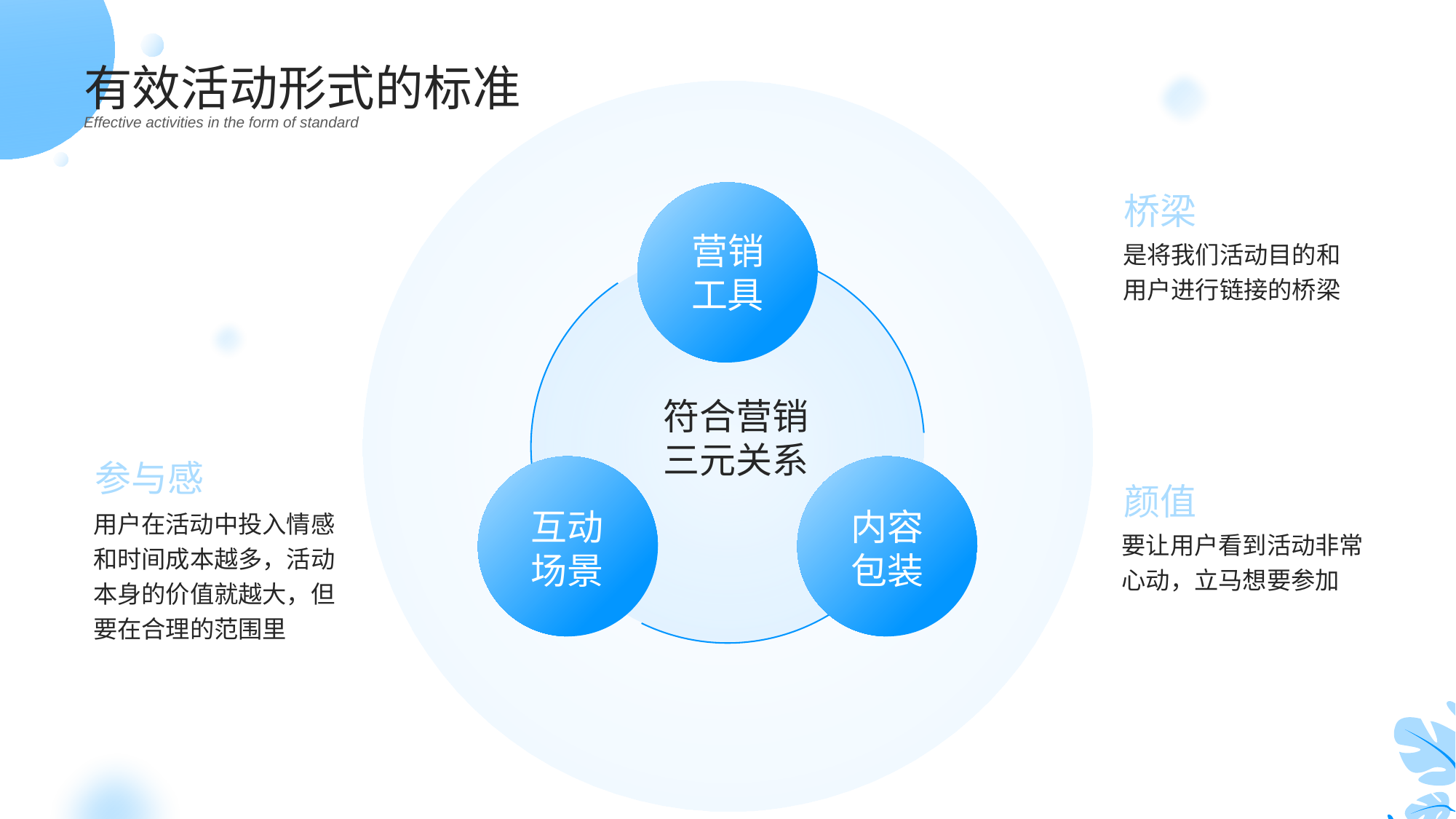

有效活动形式的标准

Effective activities in the form of standard

营销
工具
桥梁
是将我们活动目的和用户进行链接的桥梁

符合营销
三元关系
参与感

互动
场景

内容
包装
颜值
用户在活动中投入情感和时间成本越多，活动本身的价值就越大，但要在合理的范围里
要让用户看到活动非常心动，立马想要参加